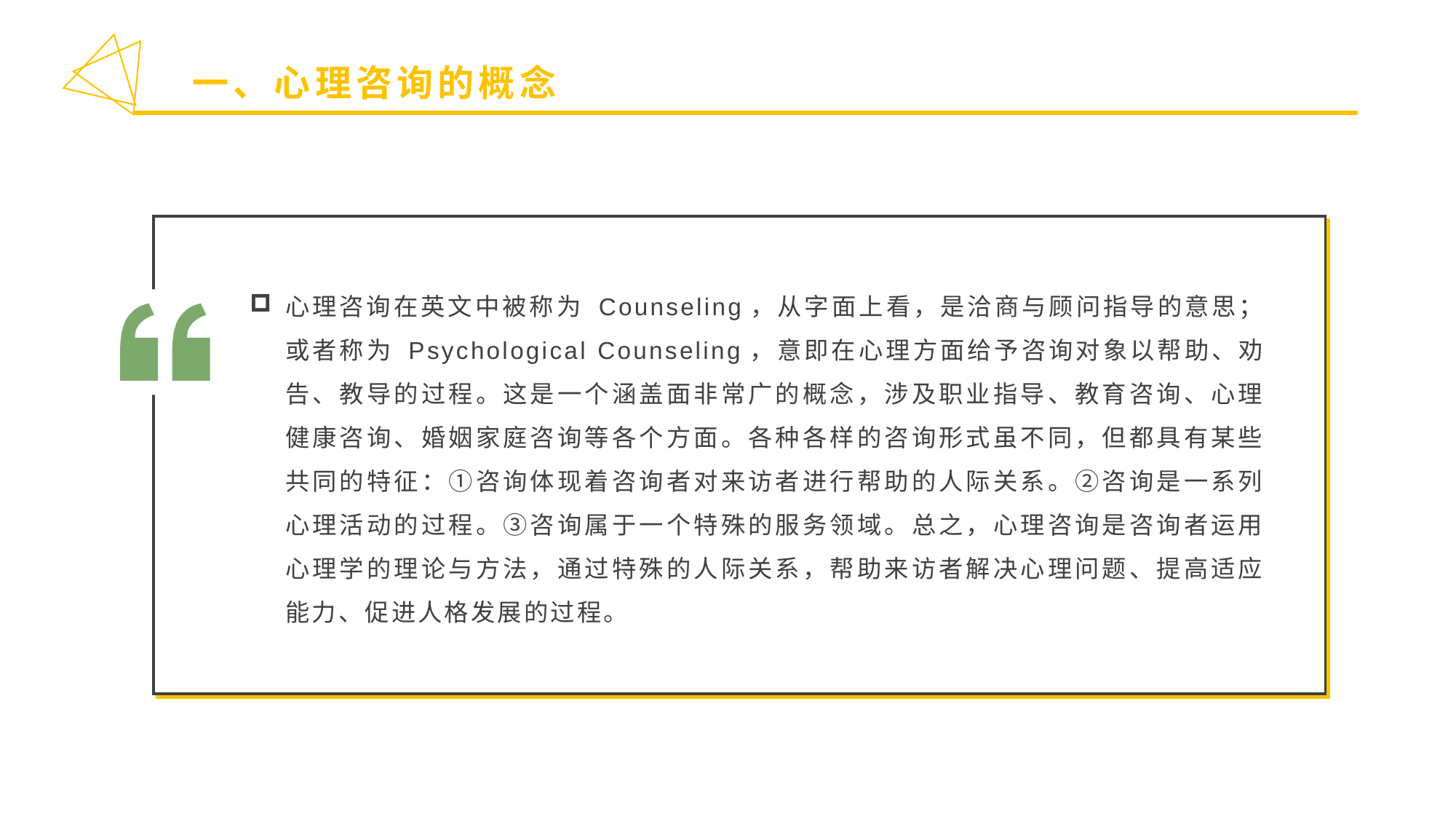

一、心理咨询的概念

心理咨询在英文中被称为 Counseling，从字面上看，是洽商与顾问指导的意思；或者称为 Psychological Counseling，意即在心理方面给予咨询对象以帮助、劝告、教导的过程。这是一个涵盖面非常广的概念，涉及职业指导、教育咨询、心理健康咨询、婚姻家庭咨询等各个方面。各种各样的咨询形式虽不同，但都具有某些共同的特征：①咨询体现着咨询者对来访者进行帮助的人际关系。②咨询是一系列心理活动的过程。③咨询属于一个特殊的服务领域。总之，心理咨询是咨询者运用心理学的理论与方法，通过特殊的人际关系，帮助来访者解决心理问题、提高适应能力、促进人格发展的过程。